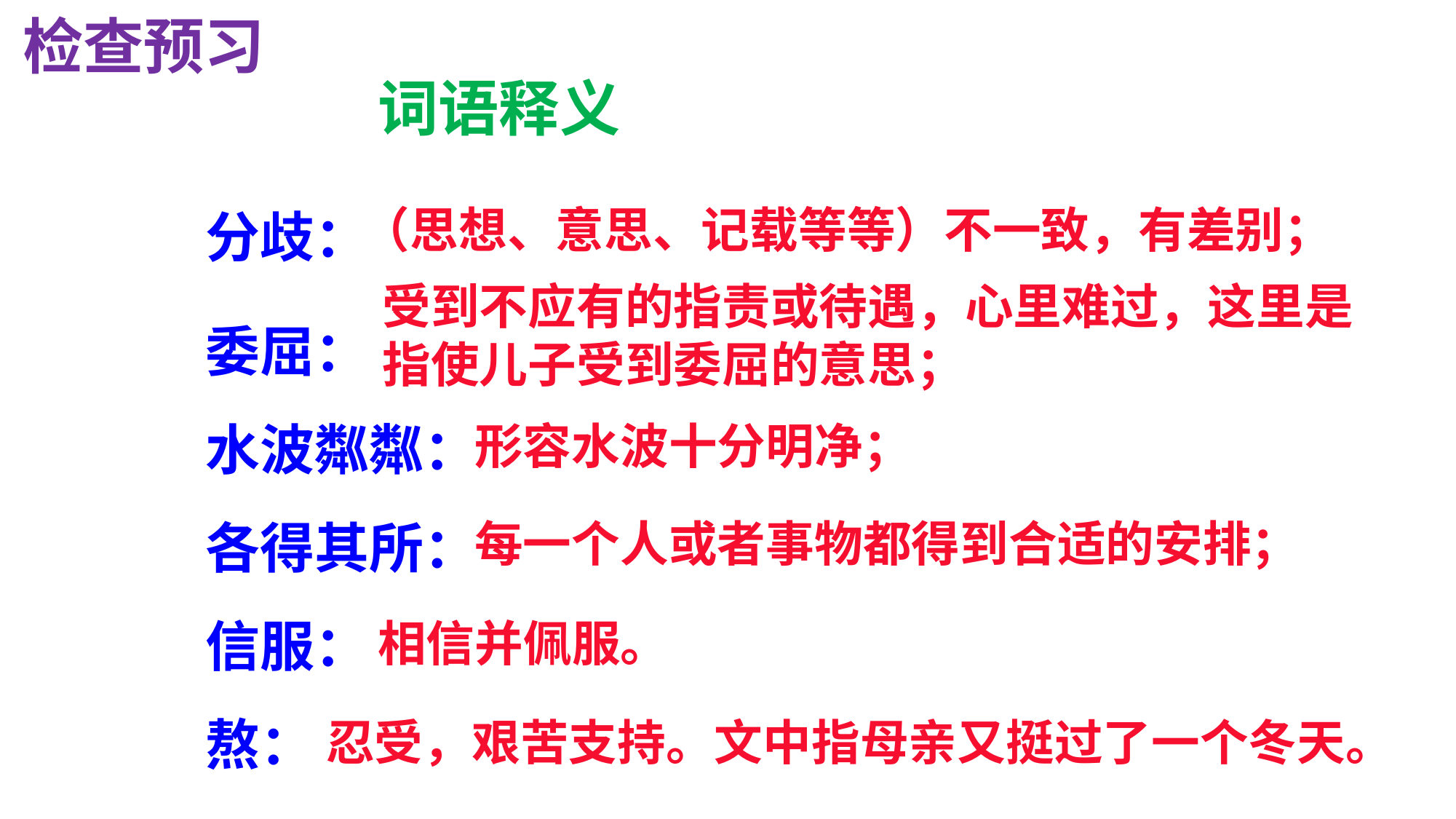

检查预习
词语释义
分歧：
委屈：
水波粼粼：
各得其所：
信服：
熬：

（思想、意思、记载等等）不一致，有差别；
受到不应有的指责或待遇，心里难过，这里是指使儿子受到委屈的意思；
形容水波十分明净；
每一个人或者事物都得到合适的安排；
相信并佩服。
忍受，艰苦支持。文中指母亲又挺过了一个冬天。